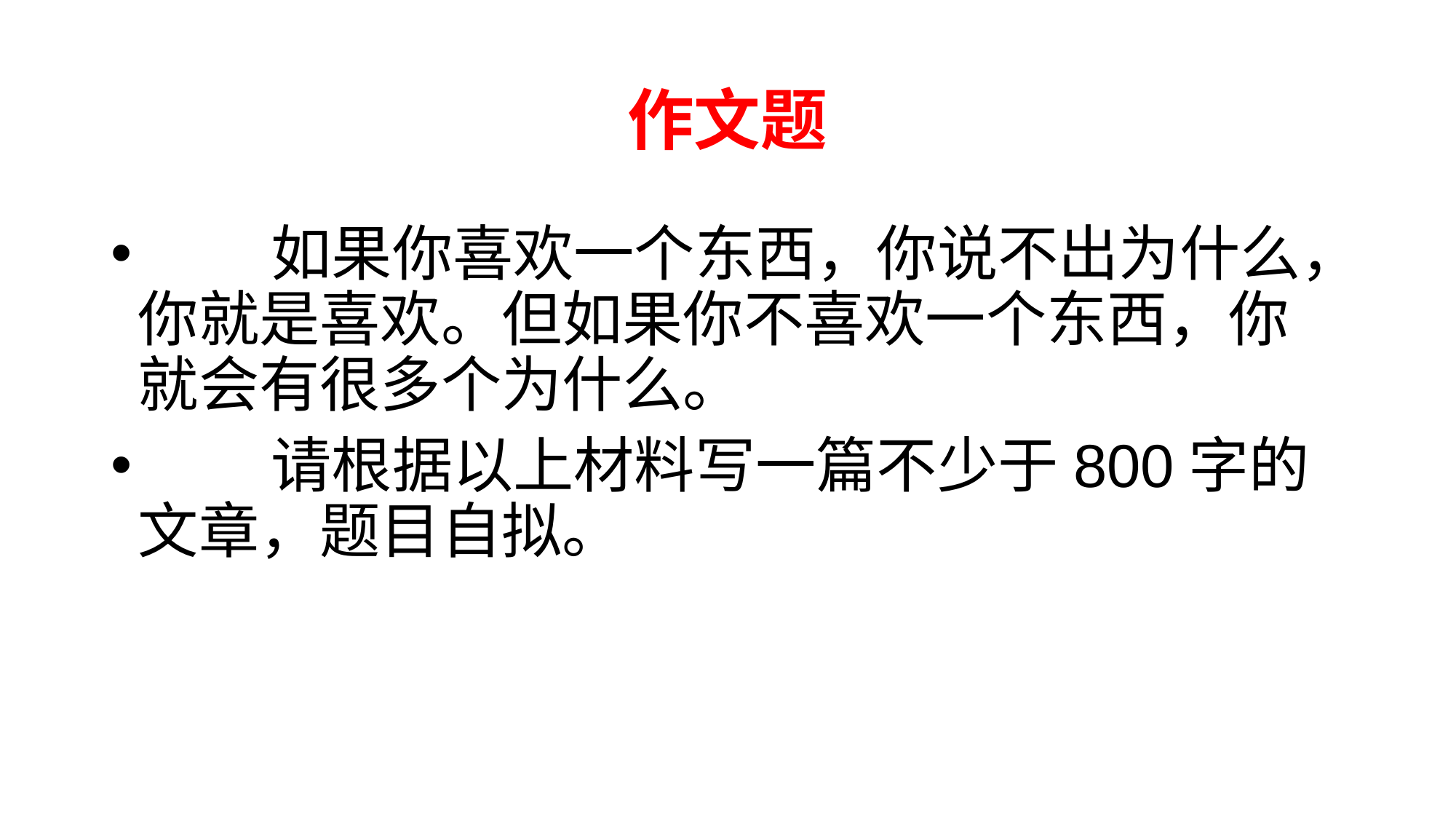

# 作文题
       如果你喜欢一个东西，你说不出为什么，你就是喜欢。但如果你不喜欢一个东西，你就会有很多个为什么。
       请根据以上材料写一篇不少于800字的文章，题目自拟。